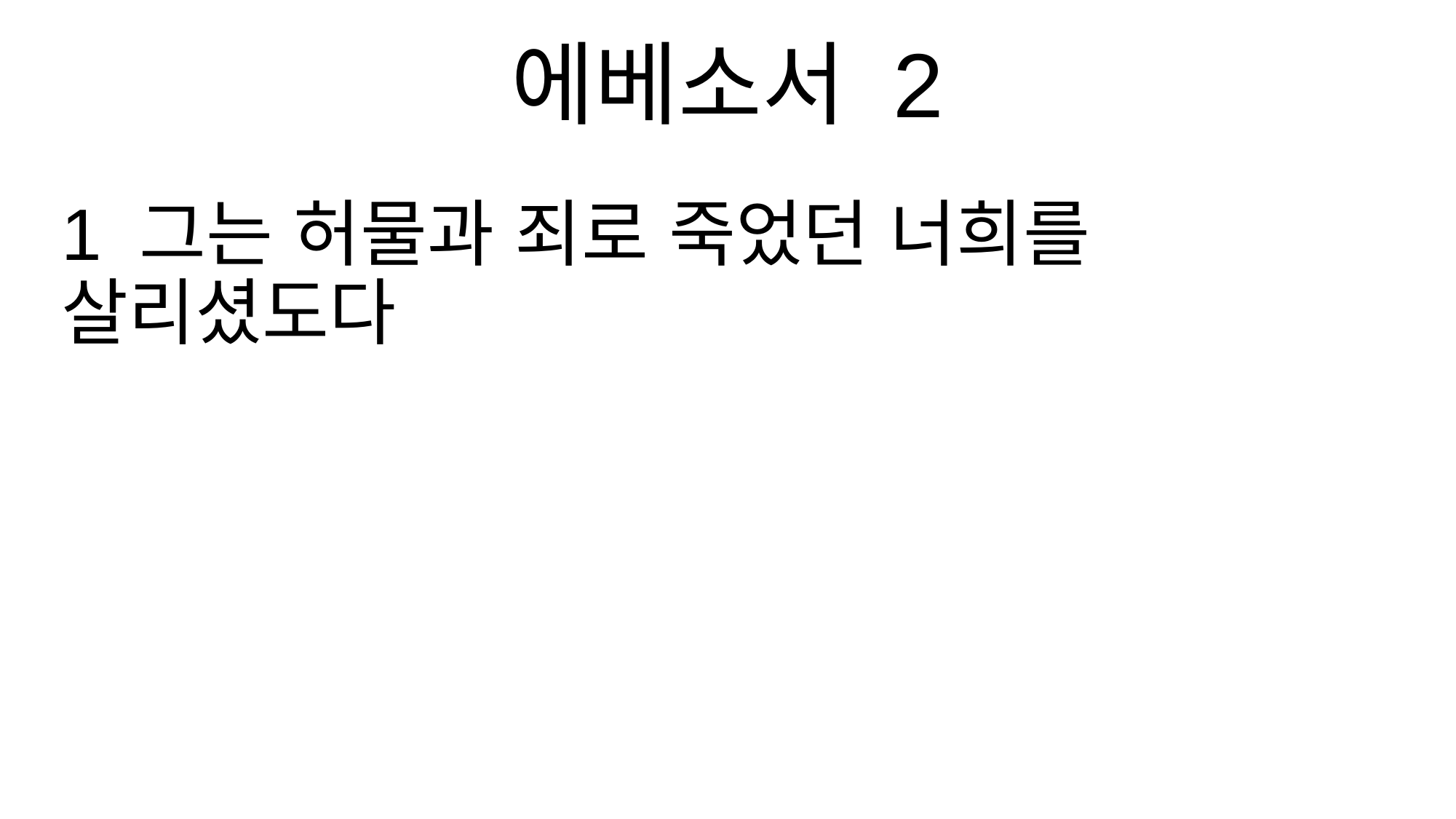

에베소서 2
1 그는 허물과 죄로 죽었던 너희를 살리셨도다